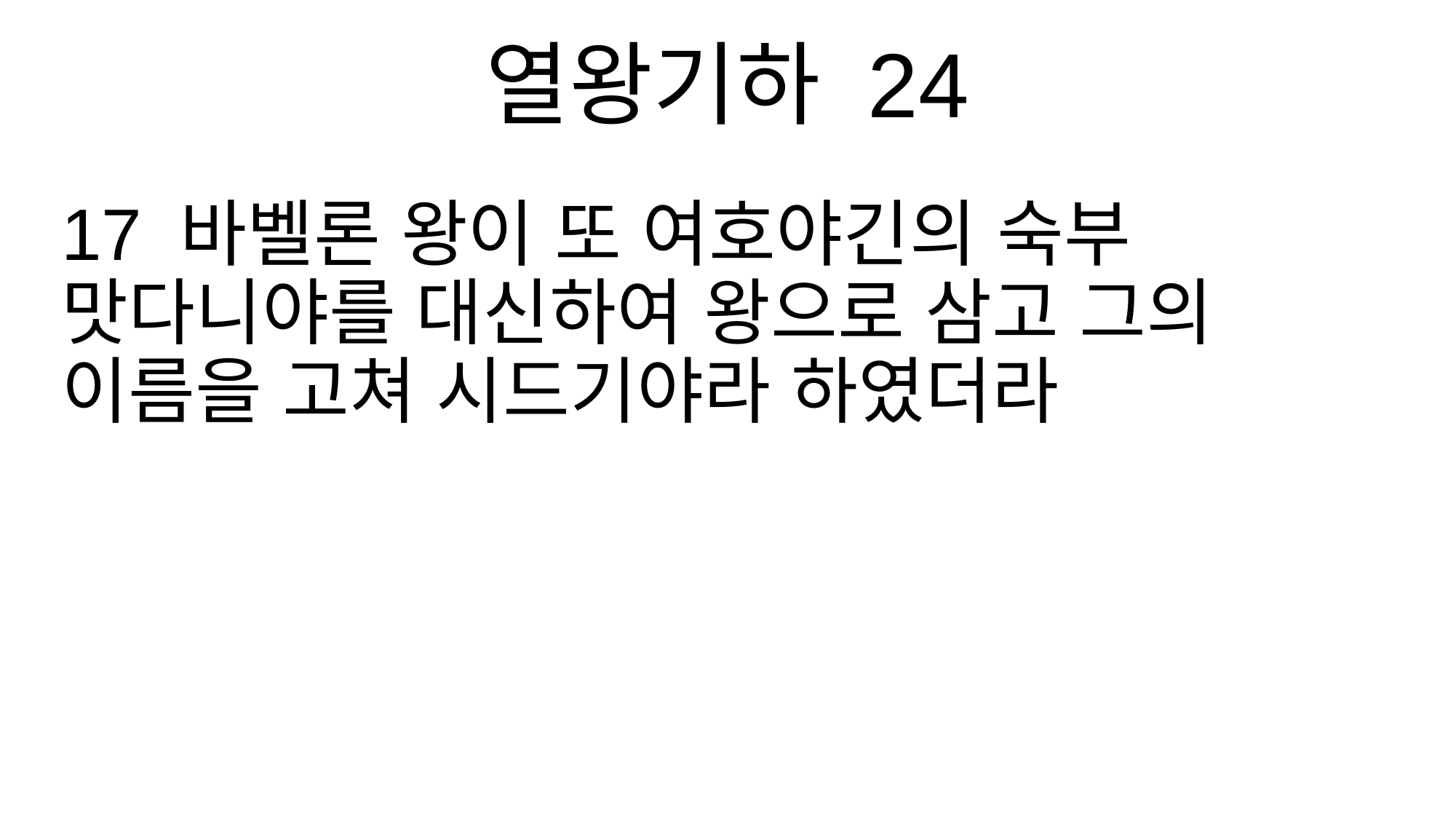

열왕기하 24
17 바벨론 왕이 또 여호야긴의 숙부 맛다니야를 대신하여 왕으로 삼고 그의 이름을 고쳐 시드기야라 하였더라